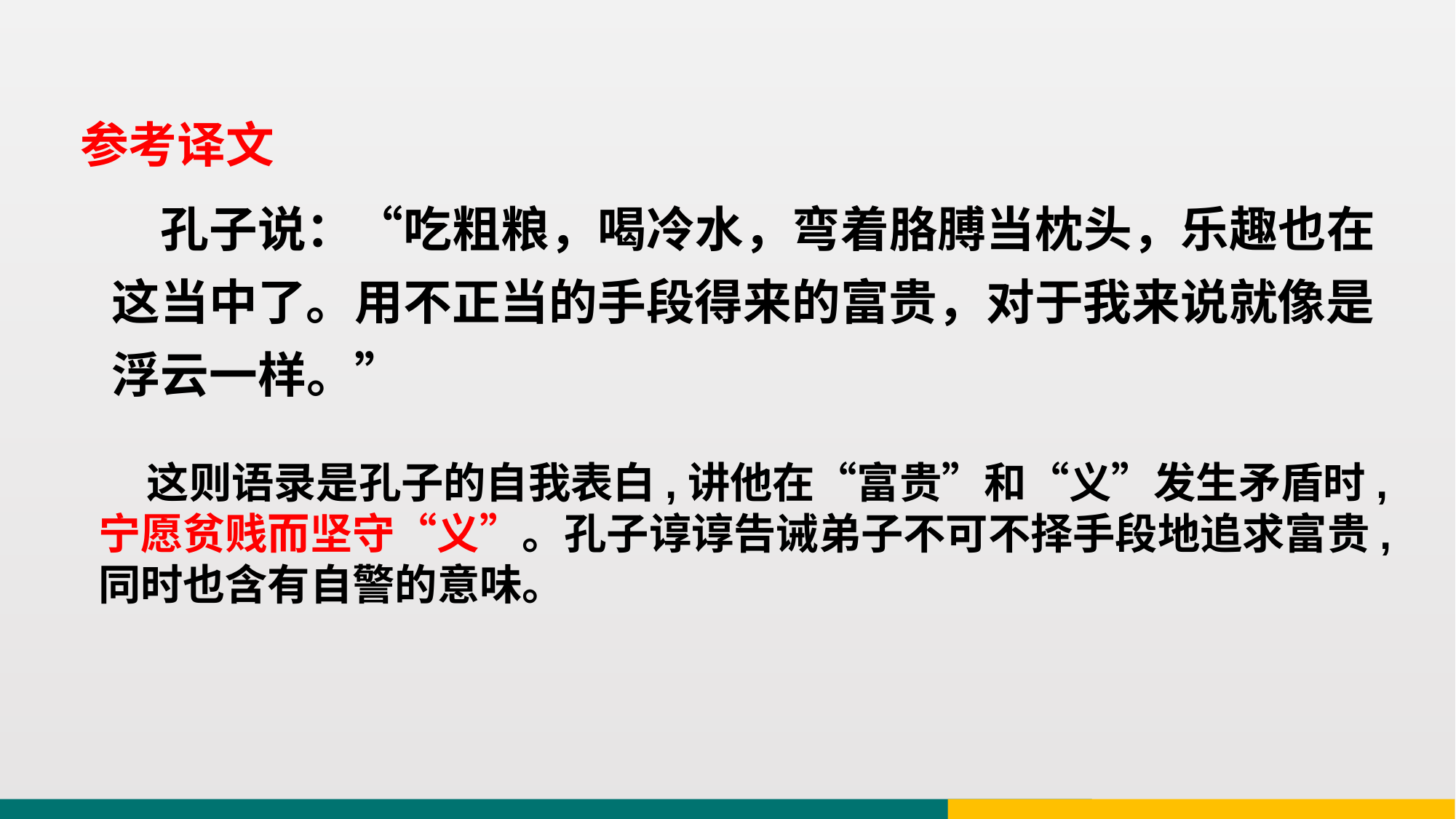

参考译文
    孔子说：“吃粗粮，喝冷水，弯着胳膊当枕头，乐趣也在这当中了。用不正当的手段得来的富贵，对于我来说就像是浮云一样。”
    这则语录是孔子的自我表白,讲他在“富贵”和“义”发生矛盾时,宁愿贫贱而坚守“义”。孔子谆谆告诫弟子不可不择手段地追求富贵,同时也含有自警的意味。